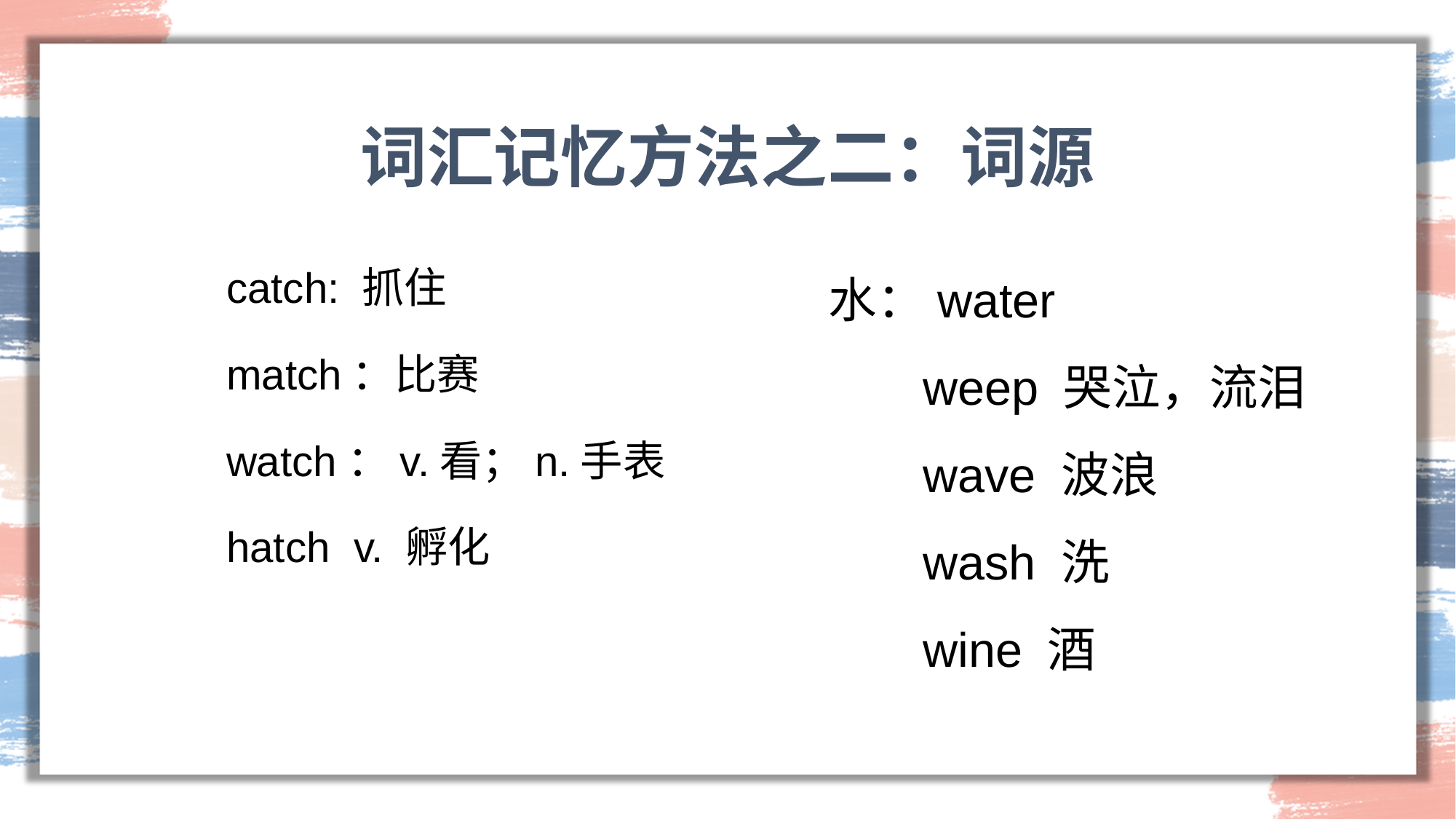

# 词汇记忆方法之二：词源
catch: 抓住
match：比赛
watch：v.看；n.手表
hatch  v. 孵化

水：water
       weep 哭泣，流泪
       wave 波浪
       wash 洗
       wine 酒